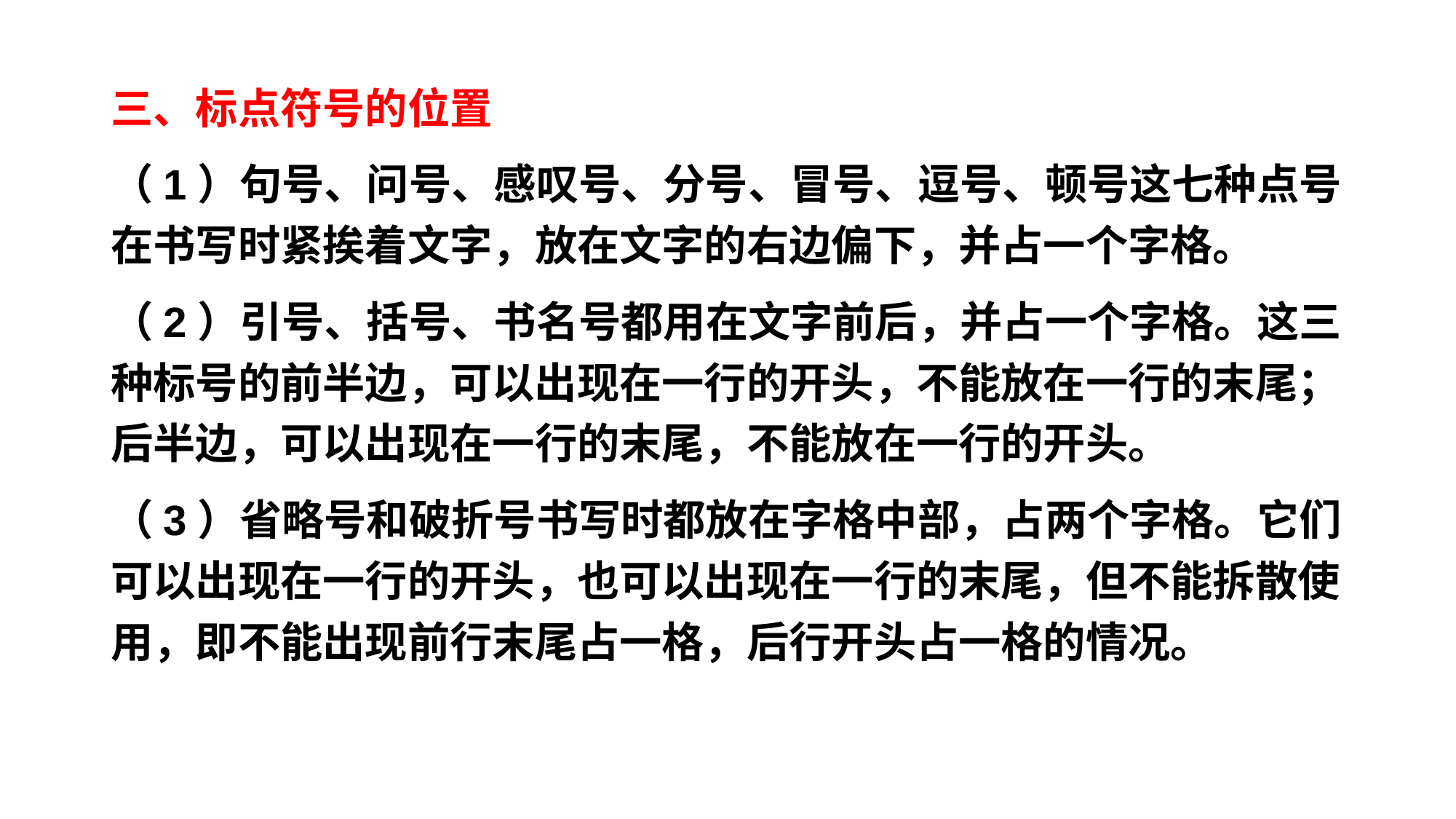

三、标点符号的位置
（1）句号、问号、感叹号、分号、冒号、逗号、顿号这七种点号在书写时紧挨着文字，放在文字的右边偏下，并占一个字格。
（2）引号、括号、书名号都用在文字前后，并占一个字格。这三种标号的前半边，可以出现在一行的开头，不能放在一行的末尾；后半边，可以出现在一行的末尾，不能放在一行的开头。
（3）省略号和破折号书写时都放在字格中部，占两个字格。它们可以出现在一行的开头，也可以出现在一行的末尾，但不能拆散使用，即不能出现前行末尾占一格，后行开头占一格的情况。